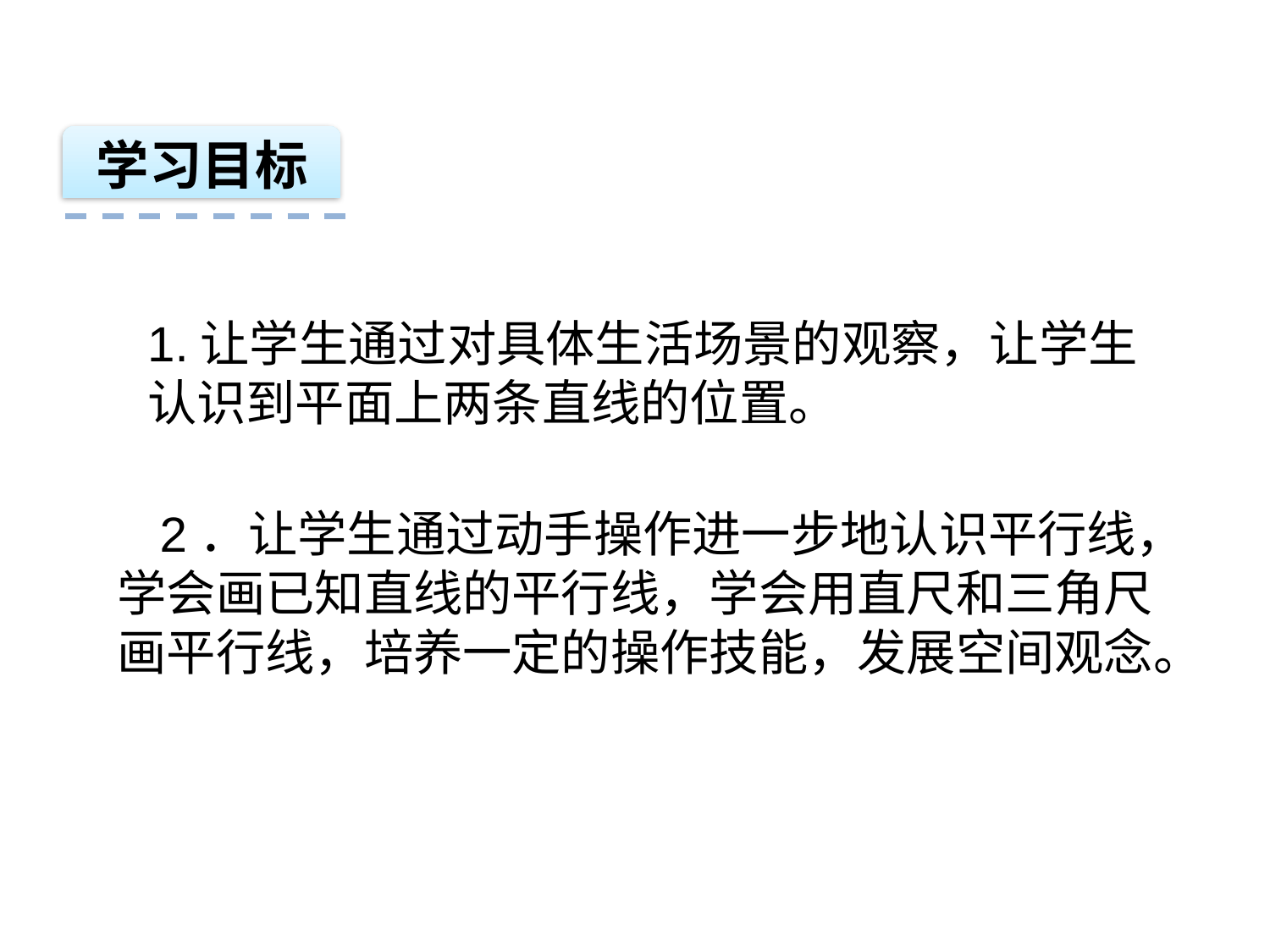

学习目标
1.让学生通过对具体生活场景的观察，让学生认识到平面上两条直线的位置。
2．让学生通过动手操作进一步地认识平行线，学会画已知直线的平行线，学会用直尺和三角尺画平行线，培养一定的操作技能，发展空间观念。